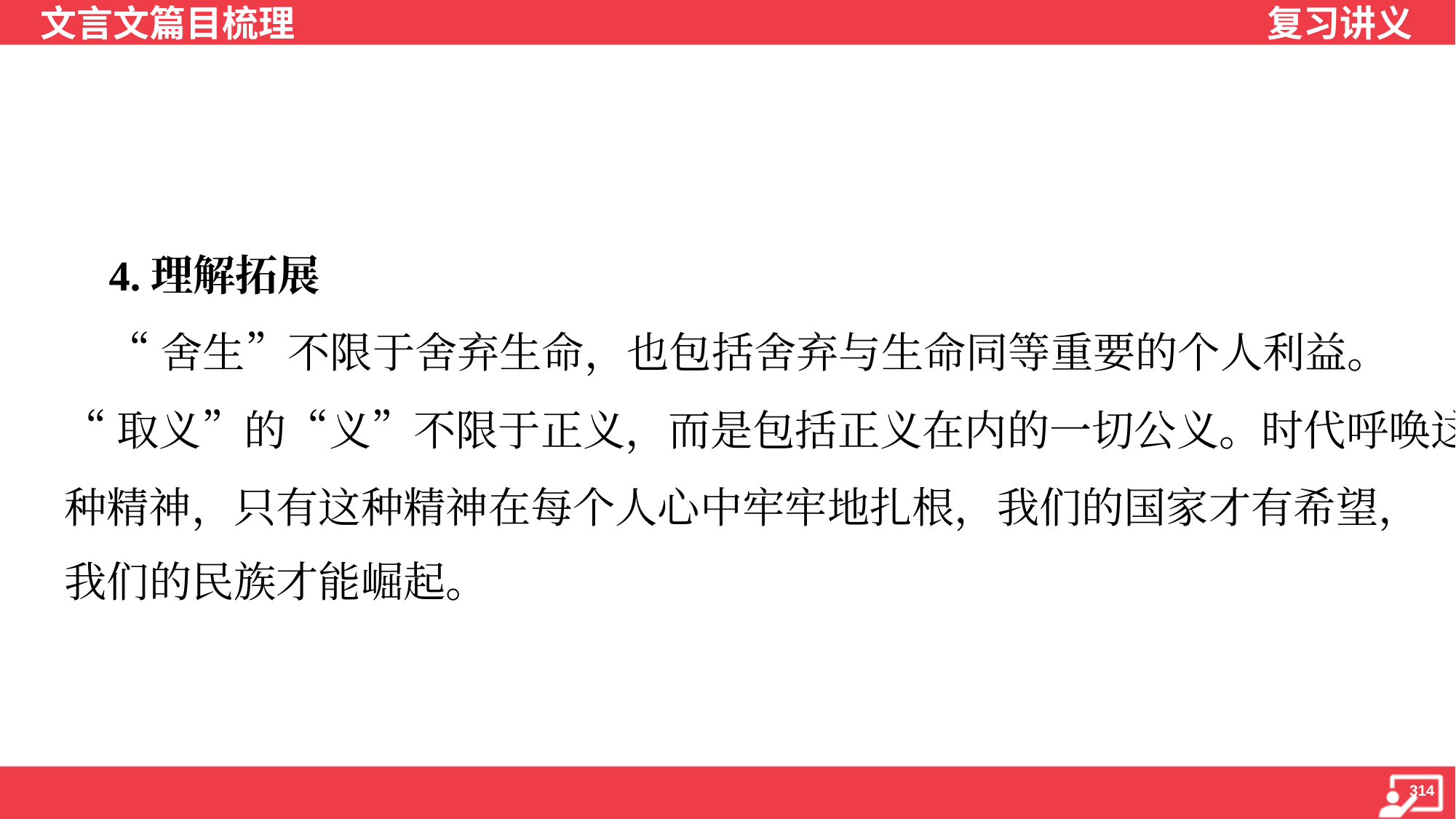

4.理解拓展
    “舍生”不限于舍弃生命，也包括舍弃与生命同等重要的个人利益。
“取义”的“义”不限于正义，而是包括正义在内的一切公义。时代呼唤这
种精神，只有这种精神在每个人心中牢牢地扎根，我们的国家才有希望，
我们的民族才能崛起。